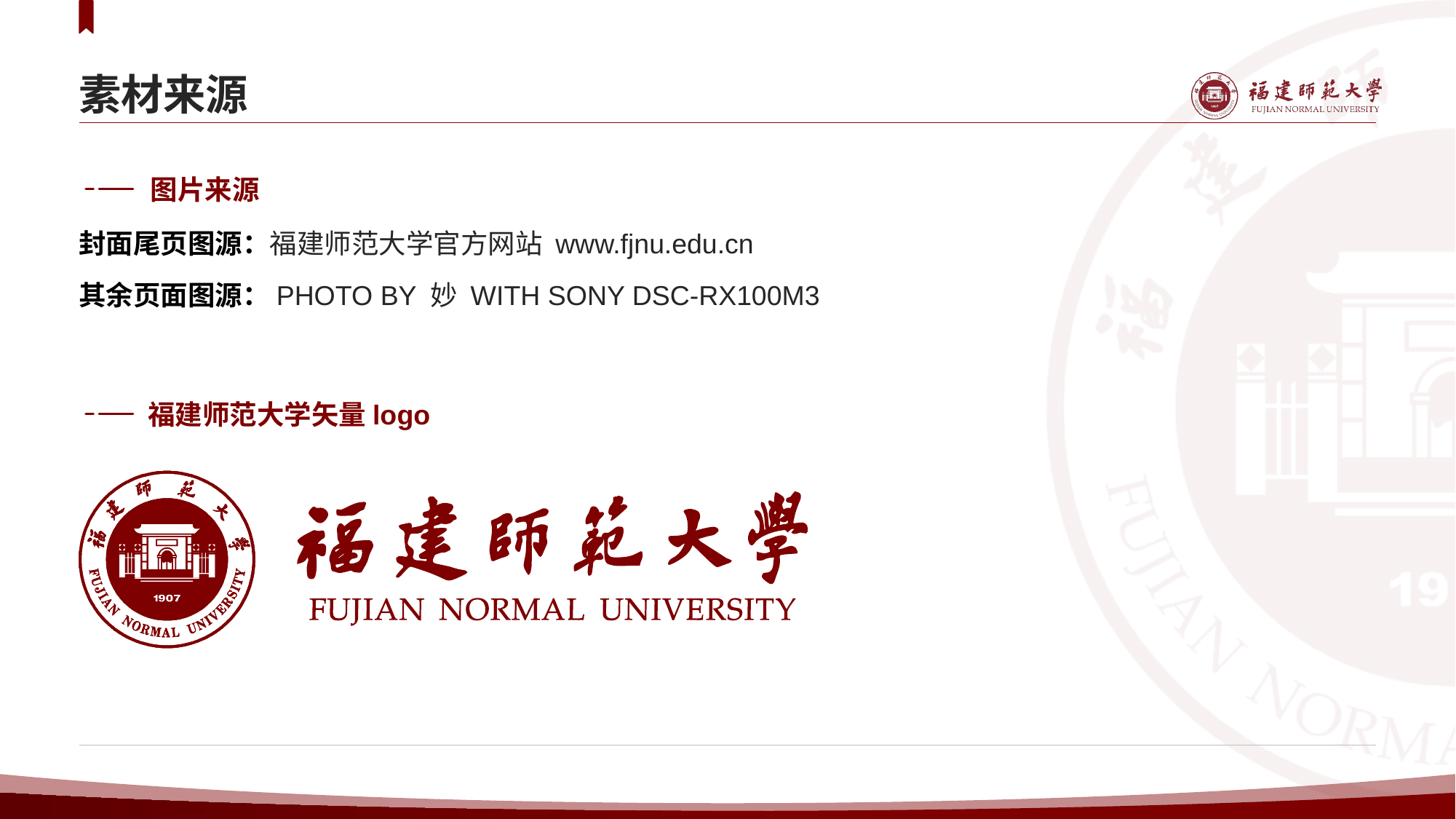

# 素材来源
图片来源
封面尾页图源：福建师范大学官方网站 www.fjnu.edu.cn
其余页面图源：PHOTO BY 妙 WITH SONY DSC-RX100M3
福建师范大学矢量logo